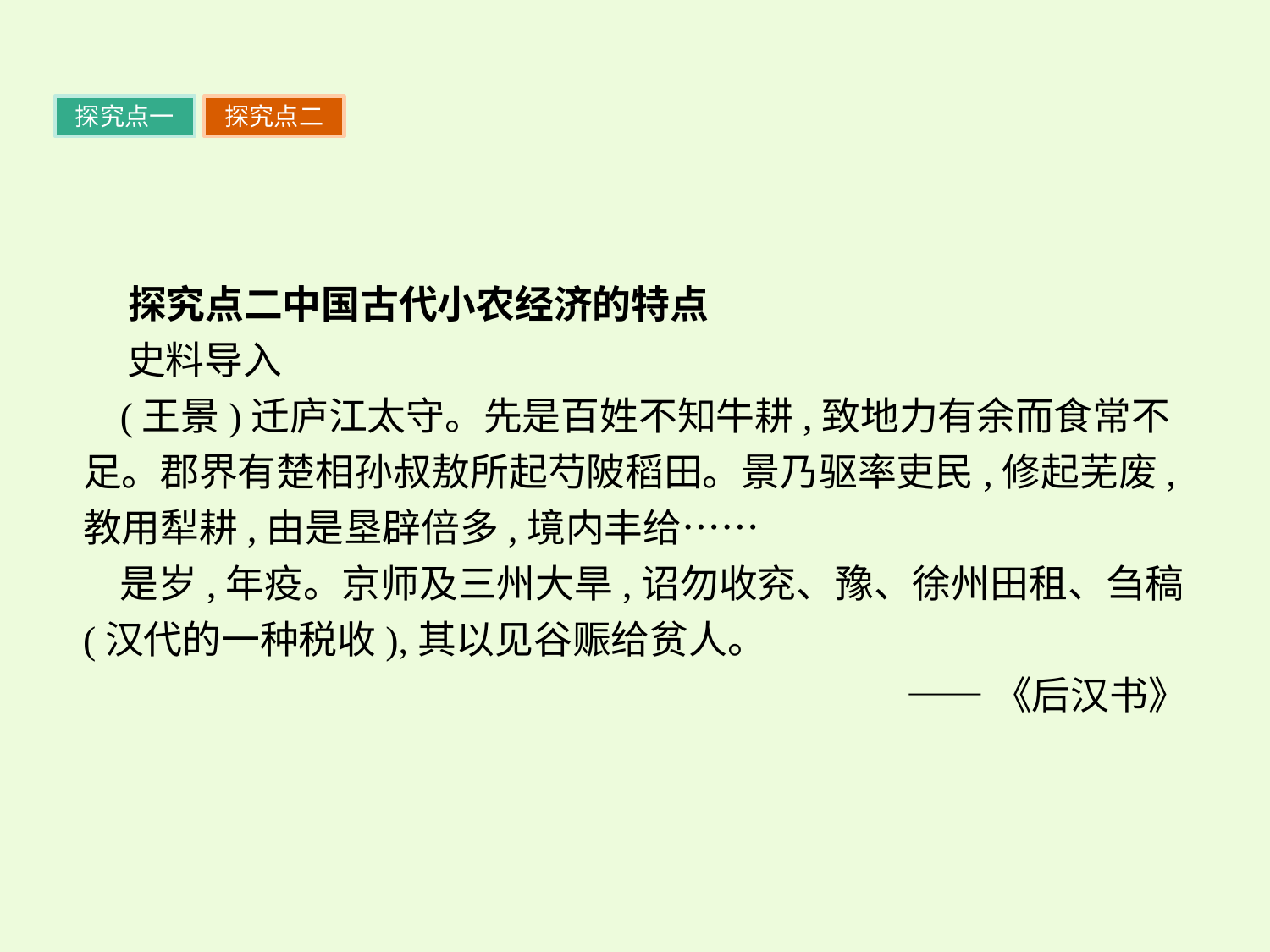

探究点一
探究点二
    探究点二中国古代小农经济的特点
    史料导入
(王景)迁庐江太守。先是百姓不知牛耕,致地力有余而食常不足。郡界有楚相孙叔敖所起芍陂稻田。景乃驱率吏民,修起芜废,教用犁耕,由是垦辟倍多,境内丰给……
是岁,年疫。京师及三州大旱,诏勿收兖、豫、徐州田租、刍稿(汉代的一种税收),其以见谷赈给贫人。
——《后汉书》